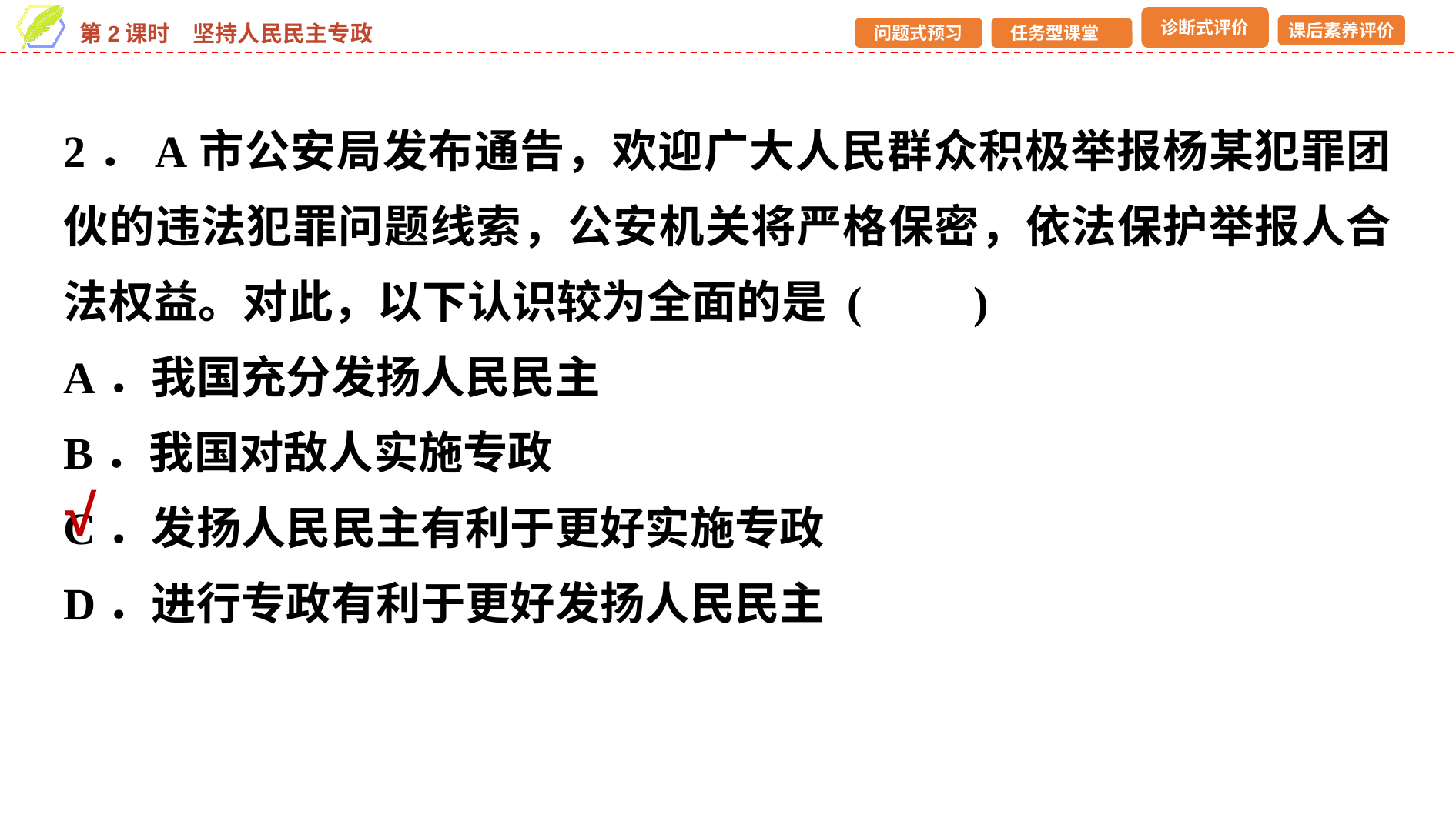

2．A市公安局发布通告，欢迎广大人民群众积极举报杨某犯罪团伙的违法犯罪问题线索，公安机关将严格保密，依法保护举报人合法权益。对此，以下认识较为全面的是 (　　)
A．我国充分发扬人民民主
B．我国对敌人实施专政
C．发扬人民民主有利于更好实施专政
D．进行专政有利于更好发扬人民民主
√